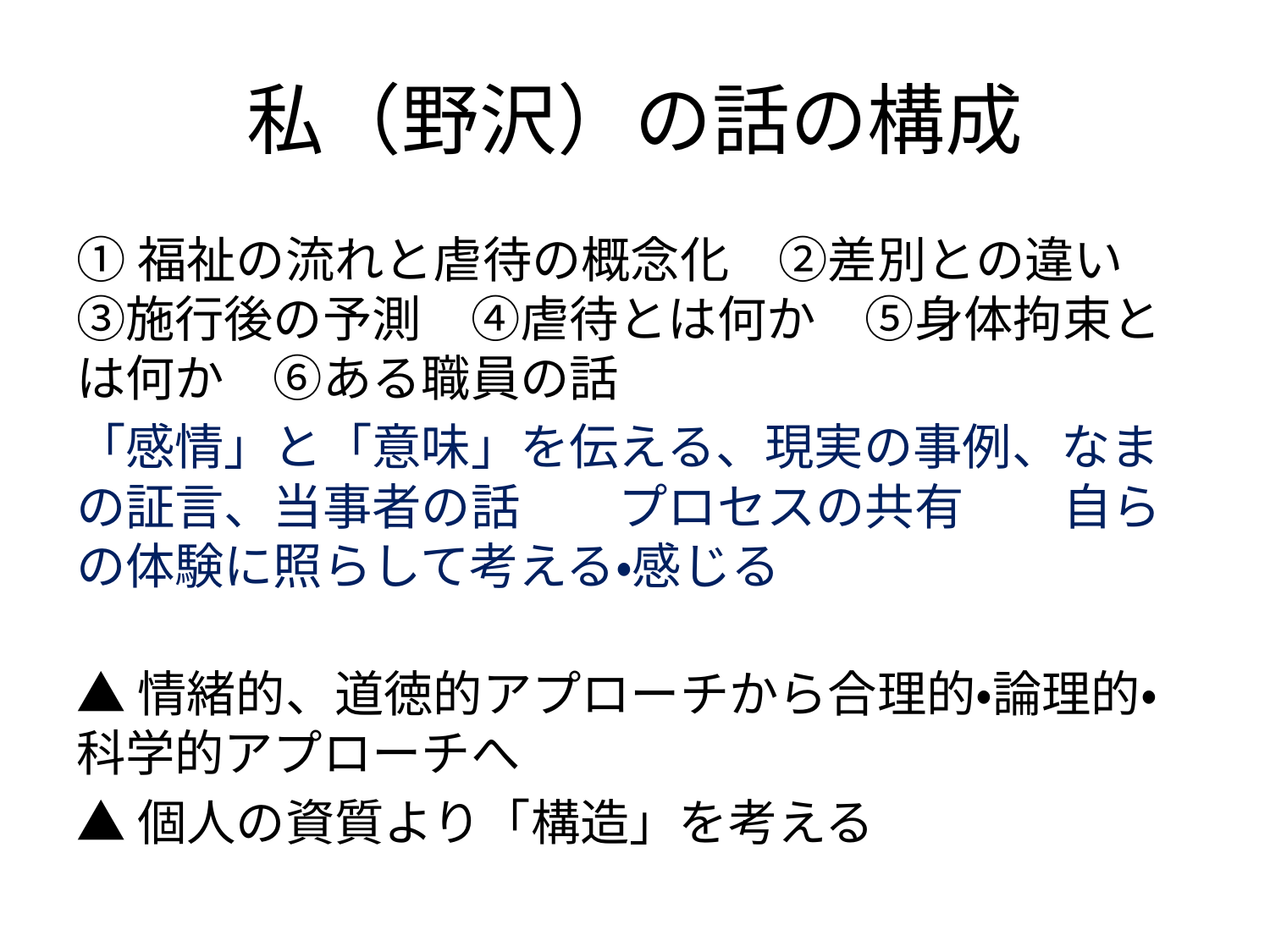

# 私（野沢）の話の構成
①福祉の流れと虐待の概念化　②差別との違い　③施行後の予測　④虐待とは何か　⑤身体拘束とは何か　⑥ある職員の話
「感情」と「意味」を伝える、現実の事例、なまの証言、当事者の話　　プロセスの共有　　自らの体験に照らして考える・感じる

▲情緒的、道徳的アプローチから合理的・論理的・科学的アプローチへ
▲個人の資質より「構造」を考える